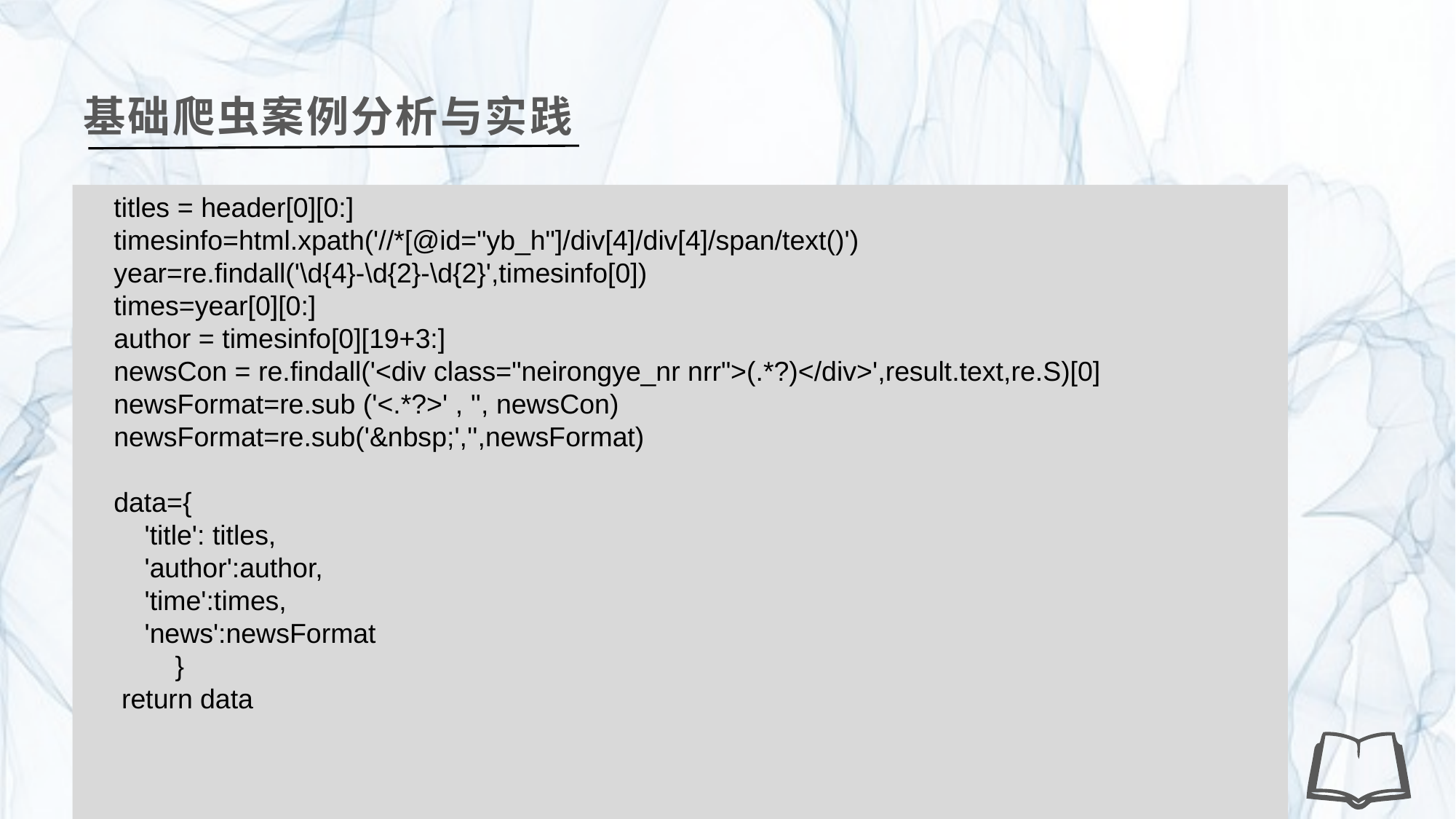

基础爬虫案例分析与实践
    titles = header[0][0:]
    timesinfo=html.xpath('//*[@id="yb_h"]/div[4]/div[4]/span/text()')
    year=re.findall('\d{4}-\d{2}-\d{2}',timesinfo[0])
    times=year[0][0:]
    author = timesinfo[0][19+3:]
    newsCon = re.findall('<div class="neirongye_nr nrr">(.*?)</div>',result.text,re.S)[0]
    newsFormat=re.sub ('<.*?>' , '', newsCon)
    newsFormat=re.sub('&nbsp;','',newsFormat)

    data={
        'title': titles,
        'author':author,
        'time':times,
        'news':newsFormat
            }
     return data

13